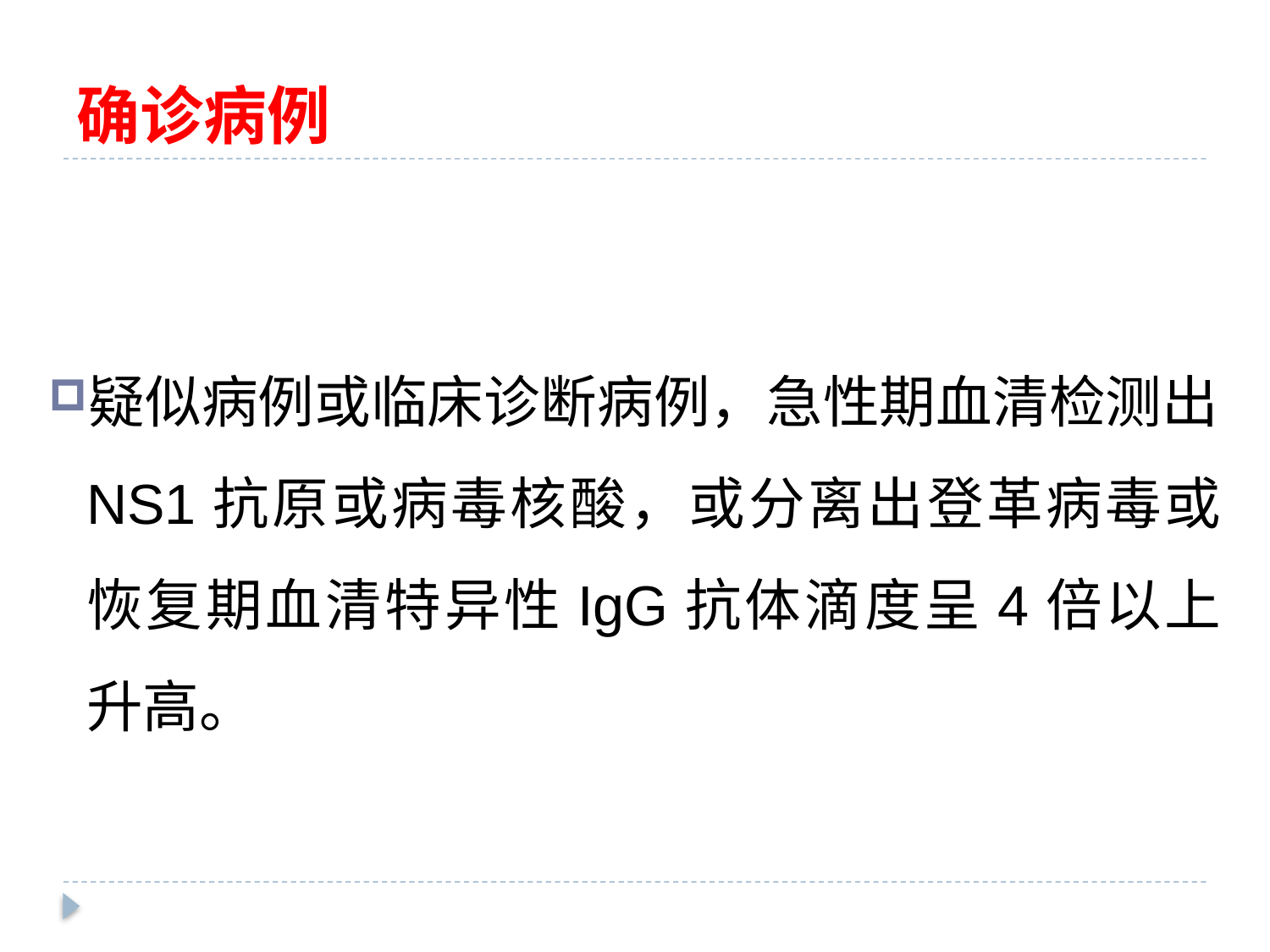

# 确诊病例
疑似病例或临床诊断病例，急性期血清检测出NS1抗原或病毒核酸，或分离出登革病毒或恢复期血清特异性IgG抗体滴度呈4倍以上升高。